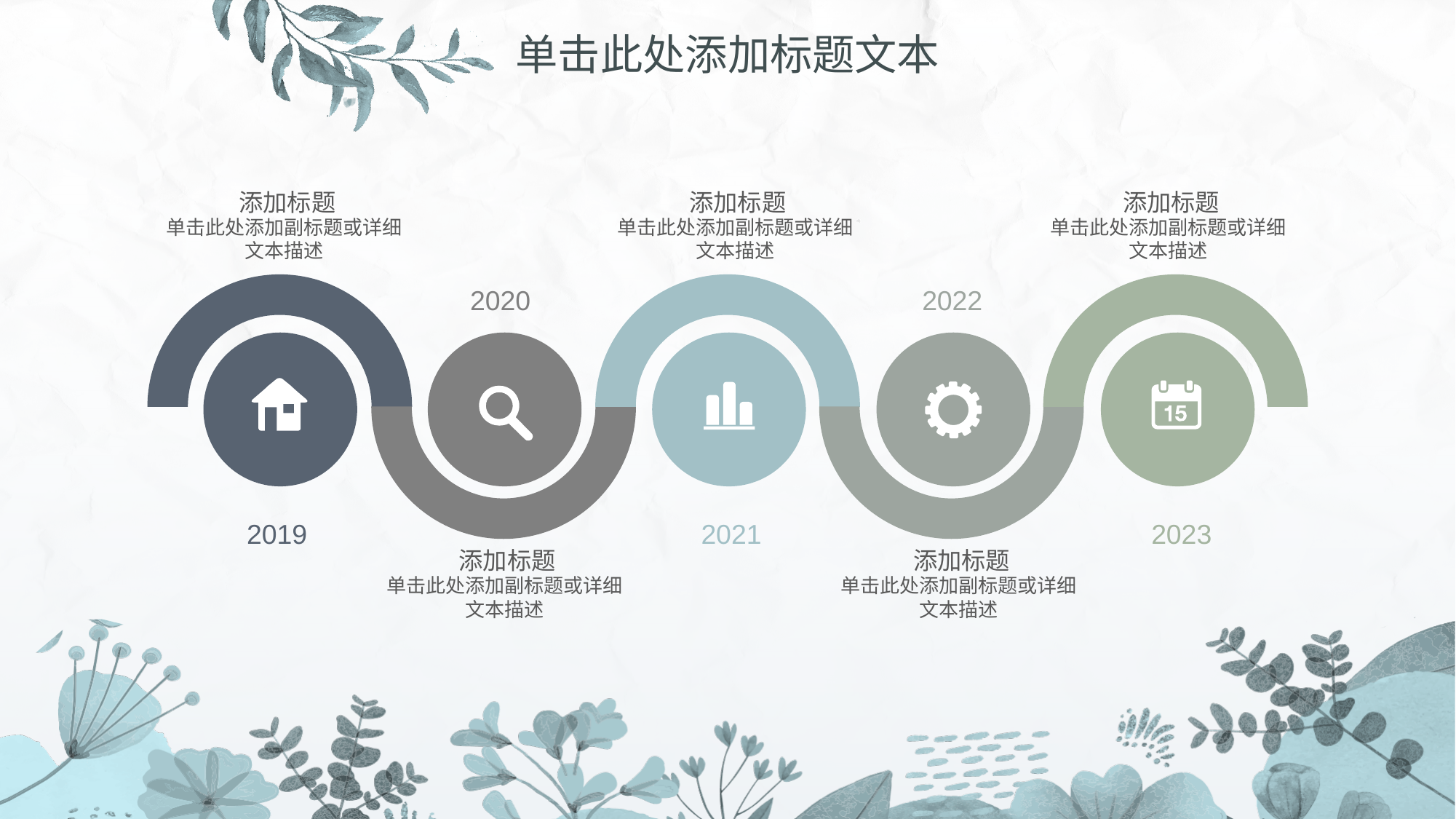

# 单击此处添加标题文本
添加标题
单击此处添加副标题或详细文本描述
添加标题
单击此处添加副标题或详细文本描述
添加标题
单击此处添加副标题或详细文本描述

2020
2022

2019
2021
2023
添加标题
单击此处添加副标题或详细文本描述
添加标题
单击此处添加副标题或详细文本描述